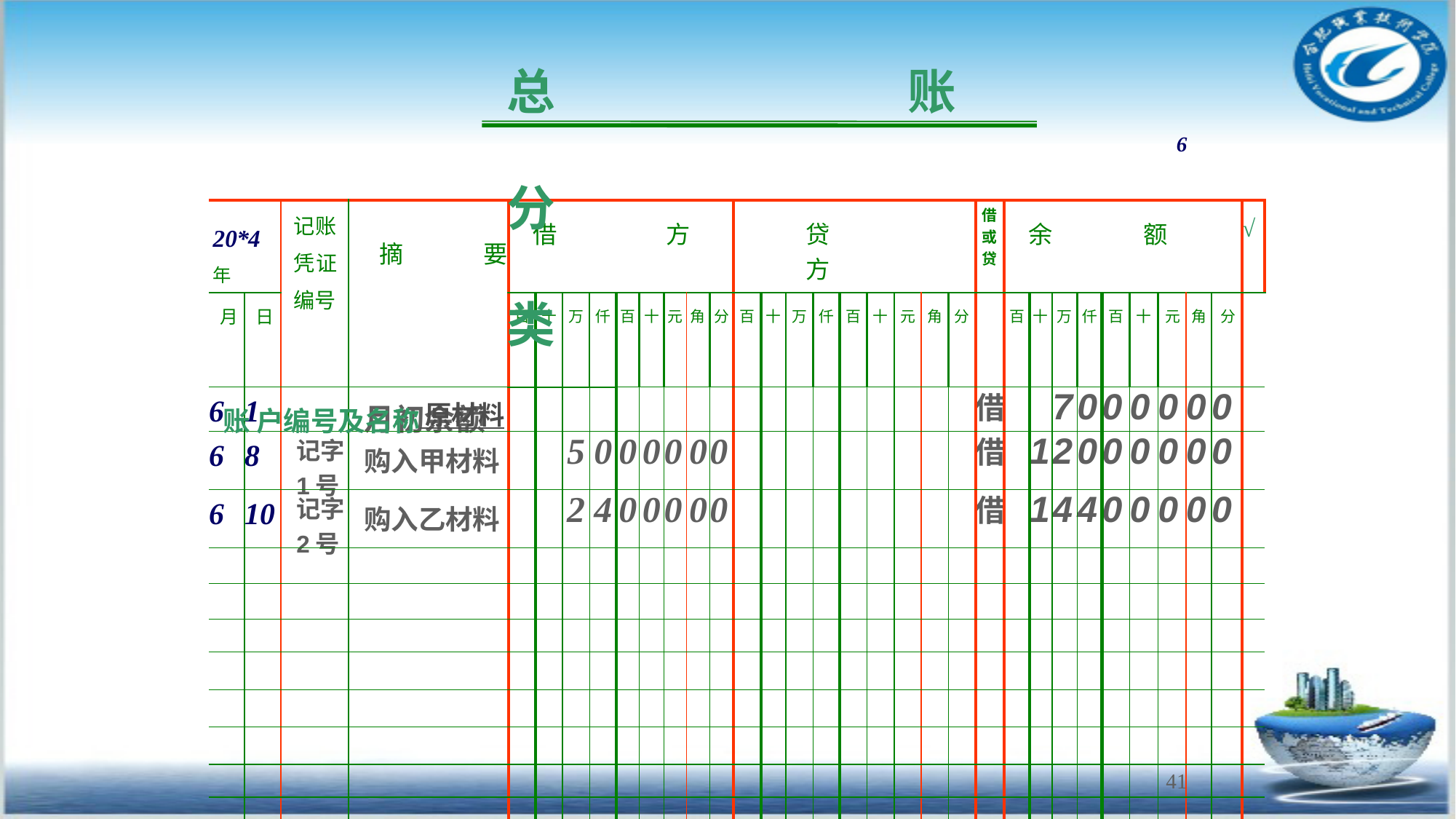

总	分	类
账 户编号及名称 原材料
账

6
| 20\*4年 |  | 记账 凭证 编号 | 摘 要 | 借 方 |  |  |  |  |  |  |  |  | 贷 方 |  |  |  |  |  |  |  |  | 借 或 贷 | 余 额 |  |  |  |  |  |  |  |  | √ |
| --- | --- | --- | --- | --- | --- | --- | --- | --- | --- | --- | --- | --- | --- | --- | --- | --- | --- | --- | --- | --- | --- | --- | --- | --- | --- | --- | --- | --- | --- | --- | --- | --- |
| 月 | 日 |  |  | 百 | 十 | 万 | 仟 | 百 | 十 | 元 | 角 | 分 | 百 | 十 | 万 | 仟 | 百 | 十 | 元 | 角 | 分 |  | 百 | 十 | 万 | 仟 | 百 | 十 | 元 | 角 | 分 |  |
| 6 | 1 |  | 月初余额 |  |  |  |  |  |  |  |  |  |  |  |  |  |  |  |  |  |  | 借 |  |  | 7 | 0 | 0 | 0 | 0 | 0 | 0 |  |
| 6 | 8 | 记字1号 | 购入甲材料 |  |  | 5 | 0 | 0 | 0 | 0 | 0 | 0 |  |  |  |  |  |  |  |  |  | 借 |  | 1 | 2 | 0 | 0 | 0 | 0 | 0 | 0 |  |
| 6 | 10 | 记字2号 | 购入乙材料 |  |  | 2 | 4 | 0 | 0 | 0 | 0 | 0 |  |  |  |  |  |  |  |  |  | 借 |  | 1 | 4 | 4 | 0 | 0 | 0 | 0 | 0 |  |
|  |  |  |  |  |  |  |  |  |  |  |  |  |  |  |  |  |  |  |  |  |  |  |  |  |  |  |  |  |  |  |  |  |
|  |  |  |  |  |  |  |  |  |  |  |  |  |  |  |  |  |  |  |  |  |  |  |  |  |  |  |  |  |  |  |  |  |
|  |  |  |  |  |  |  |  |  |  |  |  |  |  |  |  |  |  |  |  |  |  |  |  |  |  |  |  |  |  |  |  |  |
|  |  |  |  |  |  |  |  |  |  |  |  |  |  |  |  |  |  |  |  |  |  |  |  |  |  |  |  |  |  |  |  |  |
|  |  |  |  |  |  |  |  |  |  |  |  |  |  |  |  |  |  |  |  |  |  |  |  |  |  |  |  |  |  |  |  |  |
|  |  |  |  |  |  |  |  |  |  |  |  |  |  |  |  |  |  |  |  |  |  |  |  |  |  |  |  |  |  |  |  |  |
|  |  |  |  |  |  |  |  |  |  |  |  |  |  |  |  |  |  |  |  |  |  |  |  |  |  |  |  |  |  |  |  |  |
|  |  |  |  |  |  |  |  |  |  |  |  |  |  |  |  |  |  |  |  |  |  |  |  |  |  |  |  |  |  |  |  |  |
|  |  |  |  |  |  |  |  |  |  |  |  |  |  |  |  |  |  |  |  |  |  |  |  |  |  |  |  |  |  |  |  |  |
41